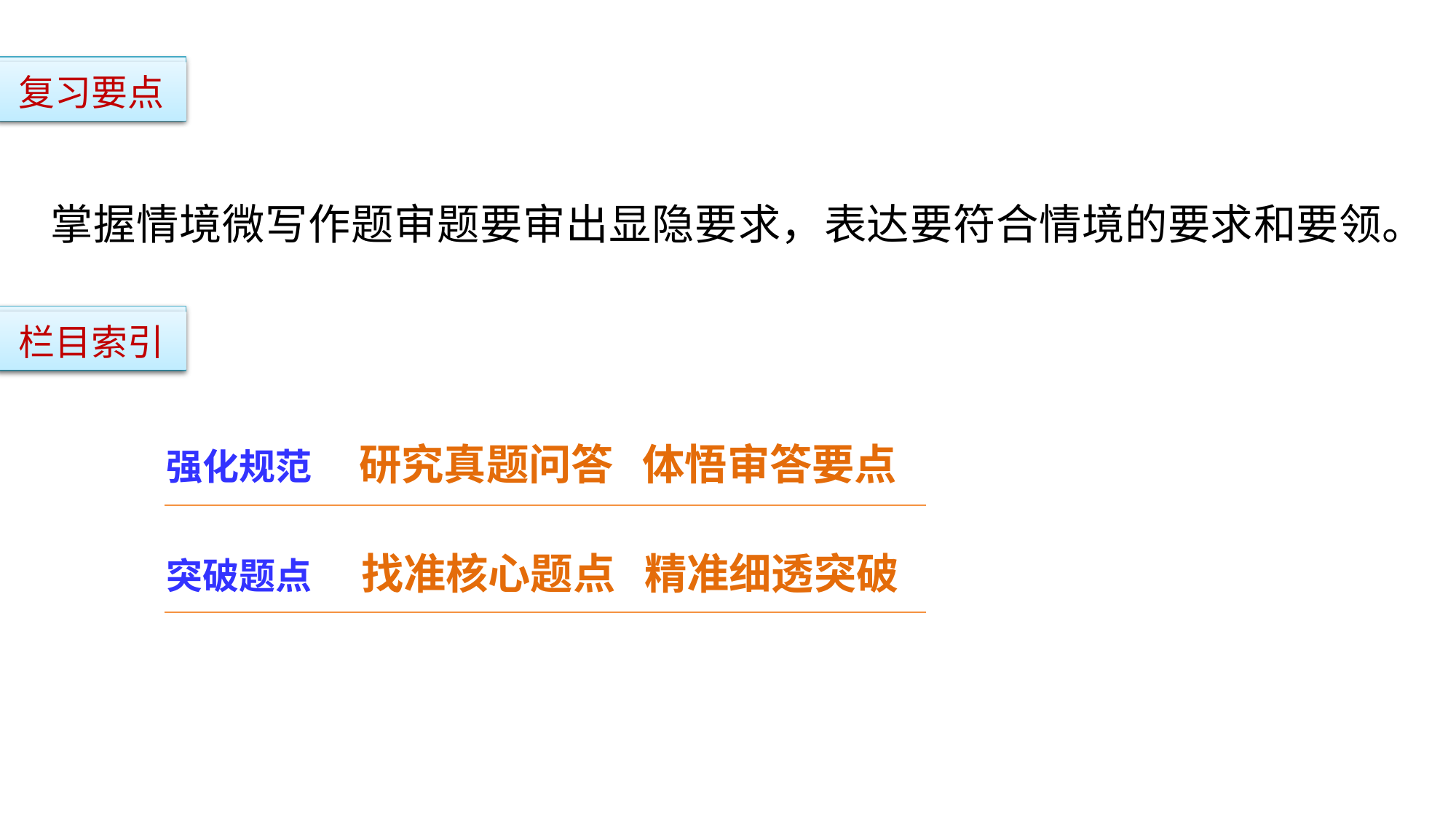

复习要点
掌握情境微写作题审题要审出显隐要求，表达要符合情境的要求和要领。

栏目索引
强化规范     研究真题问答   体悟审答要点
突破题点      找准核心题点   精准细透突破